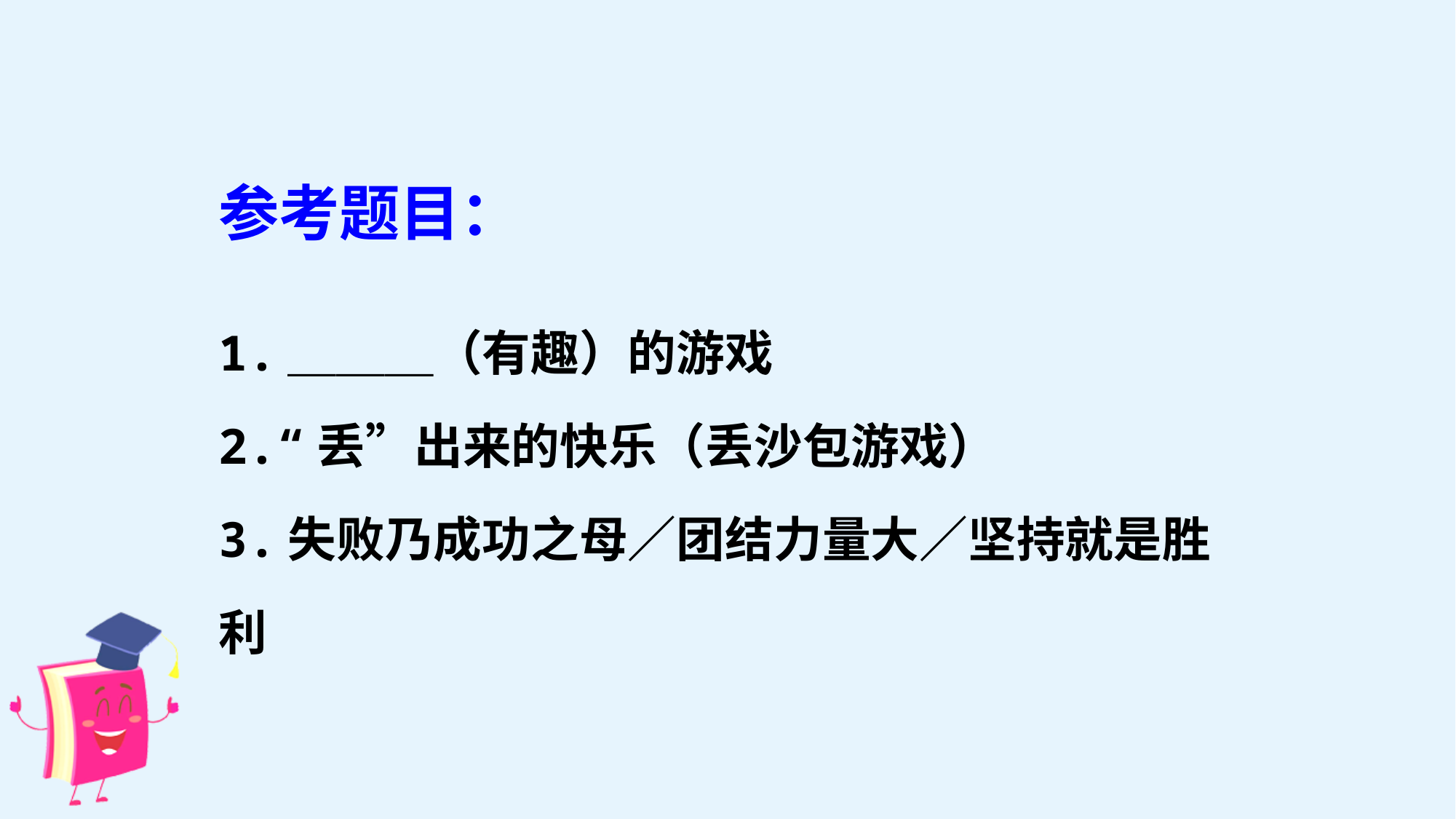

参考题目：
1.＿＿＿（有趣）的游戏
2.“丢”出来的快乐（丢沙包游戏）
3.失败乃成功之母／团结力量大／坚持就是胜利